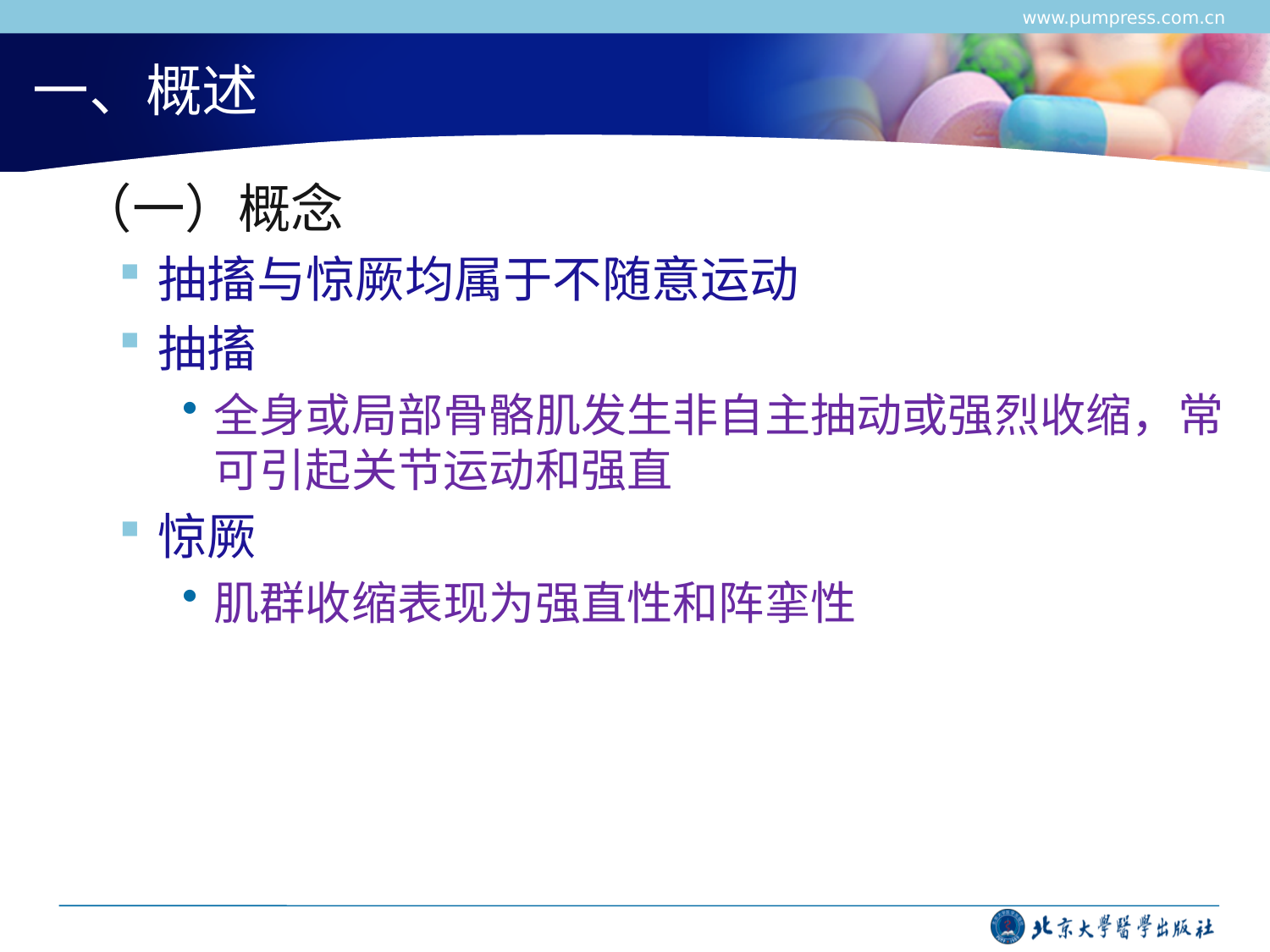

www.pumpress.com.cn
# 一、概述
 （一）概念
抽搐与惊厥均属于不随意运动
抽搐
全身或局部骨骼肌发生非自主抽动或强烈收缩，常可引起关节运动和强直
惊厥
肌群收缩表现为强直性和阵挛性